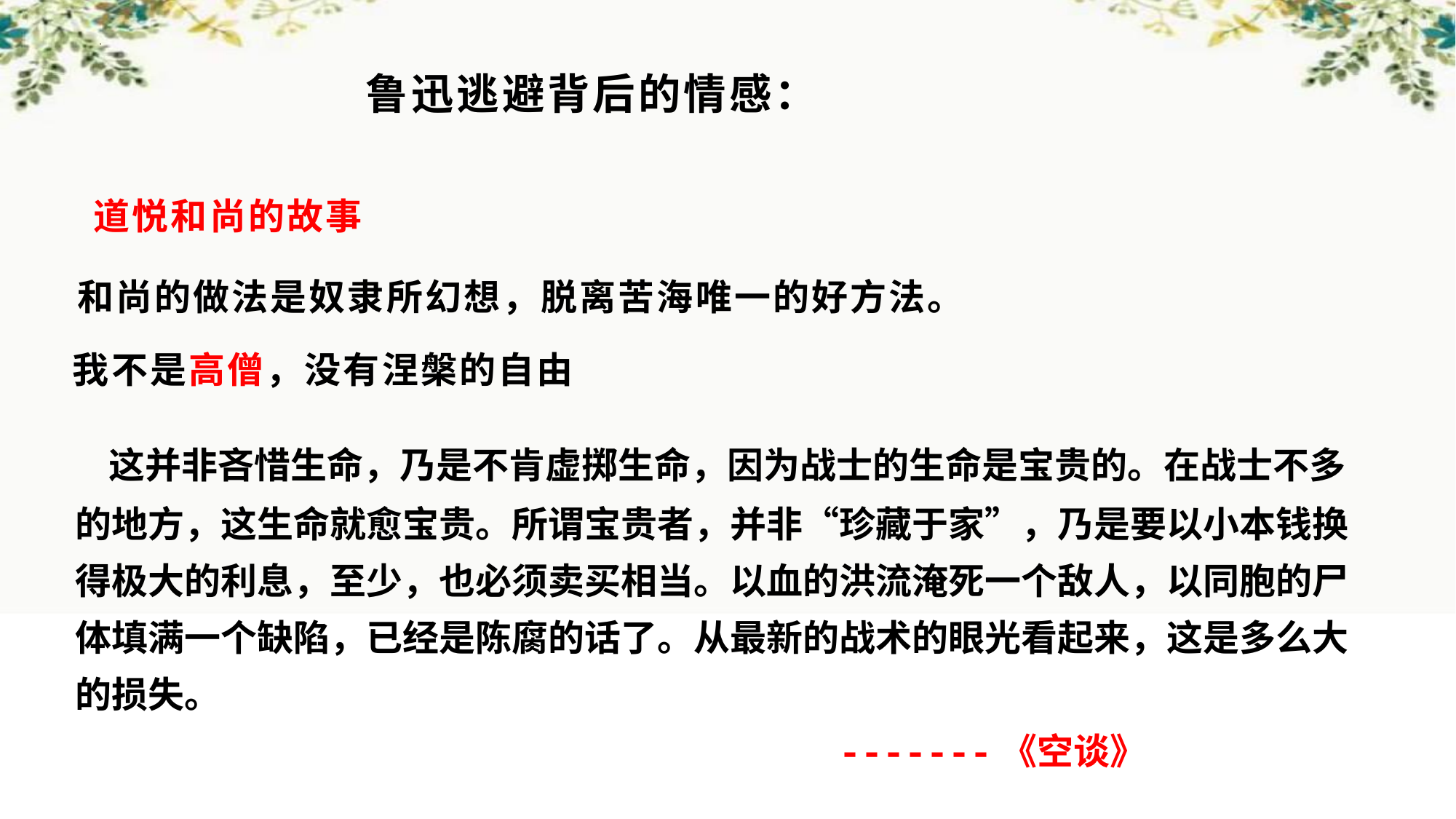

# 鲁迅逃避背后的情感：

    道悦和尚的故事
  和尚的做法是奴隶所幻想，脱离苦海唯一的好方法。
  我不是高僧，没有涅槃的自由

  这并非吝惜生命，乃是不肯虚掷生命，因为战士的生命是宝贵的。在战士不多的地方，这生命就愈宝贵。所谓宝贵者，并非“珍藏于家”，乃是要以小本钱换得极大的利息，至少，也必须卖买相当。以血的洪流淹死一个敌人，以同胞的尸体填满一个缺陷，已经是陈腐的话了。从最新的战术的眼光看起来，这是多么大的损失。
                                   -------《空谈》